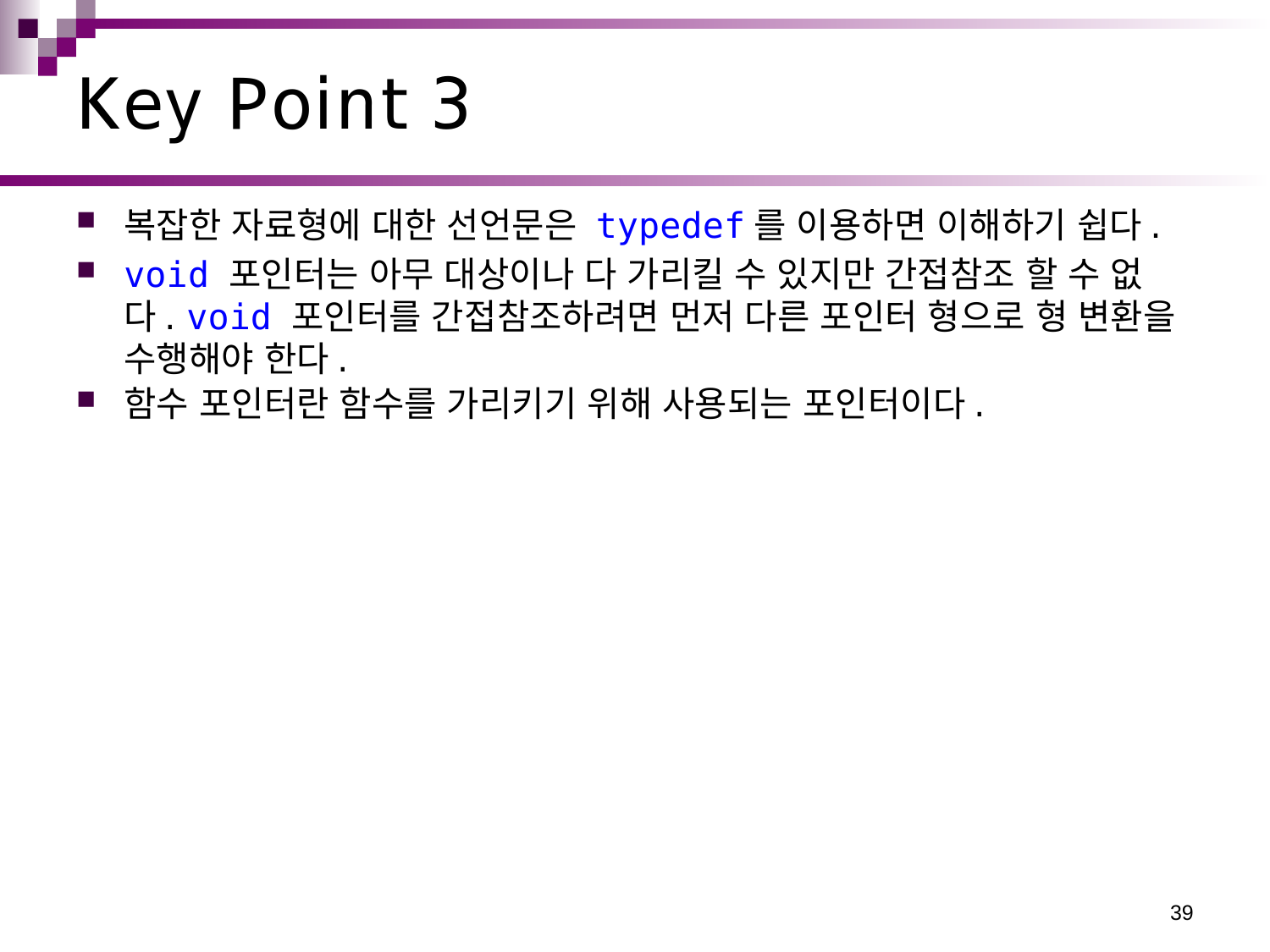

# Key Point 3
복잡한 자료형에 대한 선언문은 typedef를 이용하면 이해하기 쉽다.
void 포인터는 아무 대상이나 다 가리킬 수 있지만 간접참조 할 수 없다. void 포인터를 간접참조하려면 먼저 다른 포인터 형으로 형 변환을 수행해야 한다.
함수 포인터란 함수를 가리키기 위해 사용되는 포인터이다.
39